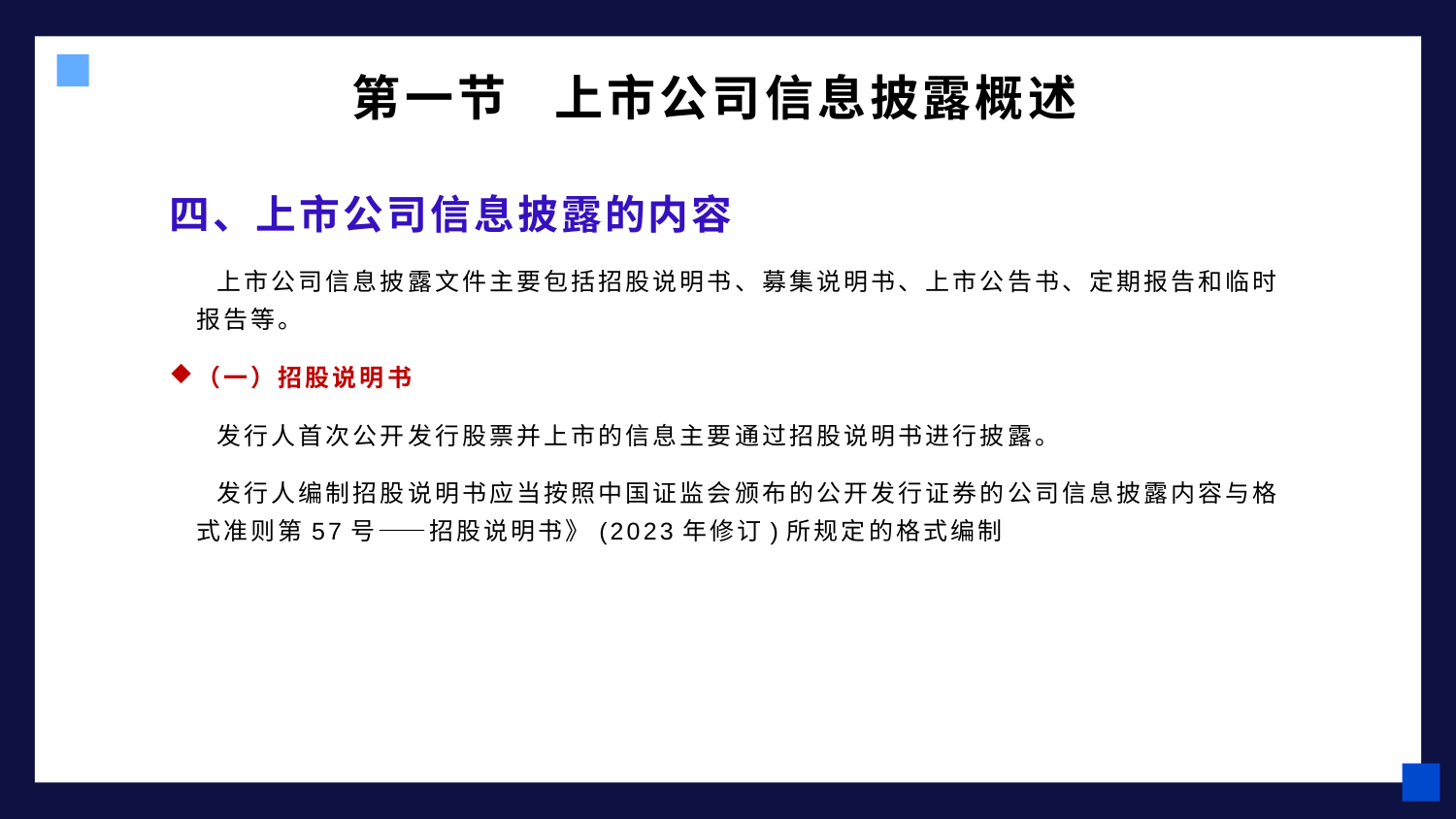

# 第一节   上市公司信息披露概述
四、上市公司信息披露的内容
     上市公司信息披露文件主要包括招股说明书、募集说明书、上市公告书、定期报告和临时报告等。
（一）招股说明书
     发行人首次公开发行股票并上市的信息主要通过招股说明书进行披露。
     发行人编制招股说明书应当按照中国证监会颁布的公开发行证券的公司信息披露内容与格式准则第57号——招股说明书》(2023年修订)所规定的格式编制